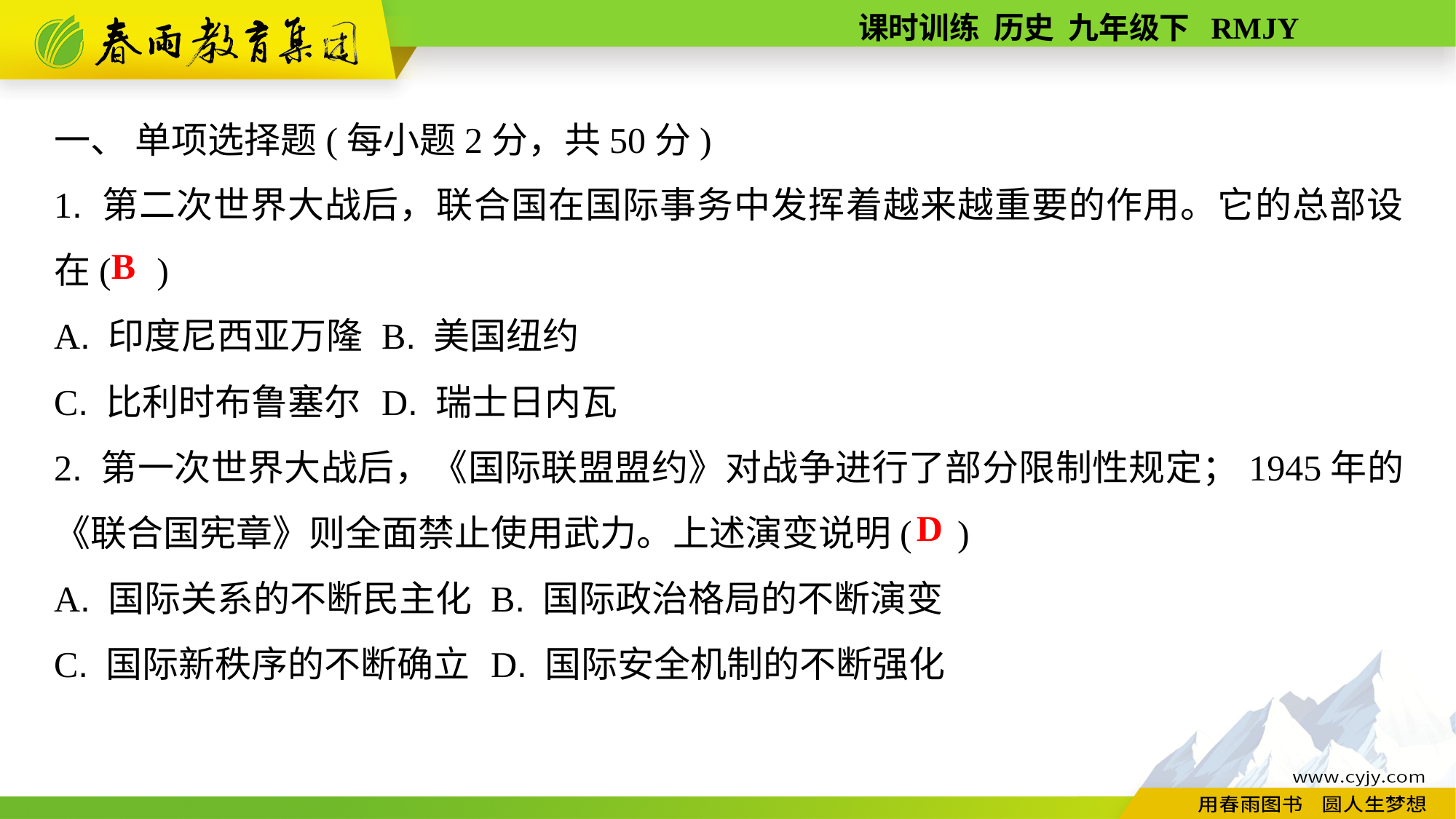

一、 单项选择题(每小题2分，共50分)
1. 第二次世界大战后，联合国在国际事务中发挥着越来越重要的作用。它的总部设在(     )
A. 印度尼西亚万隆	B. 美国纽约
C. 比利时布鲁塞尔	D. 瑞士日内瓦
2. 第一次世界大战后，《国际联盟盟约》对战争进行了部分限制性规定；1945年的《联合国宪章》则全面禁止使用武力。上述演变说明(     )
A. 国际关系的不断民主化	B. 国际政治格局的不断演变
C. 国际新秩序的不断确立	D. 国际安全机制的不断强化
B
D